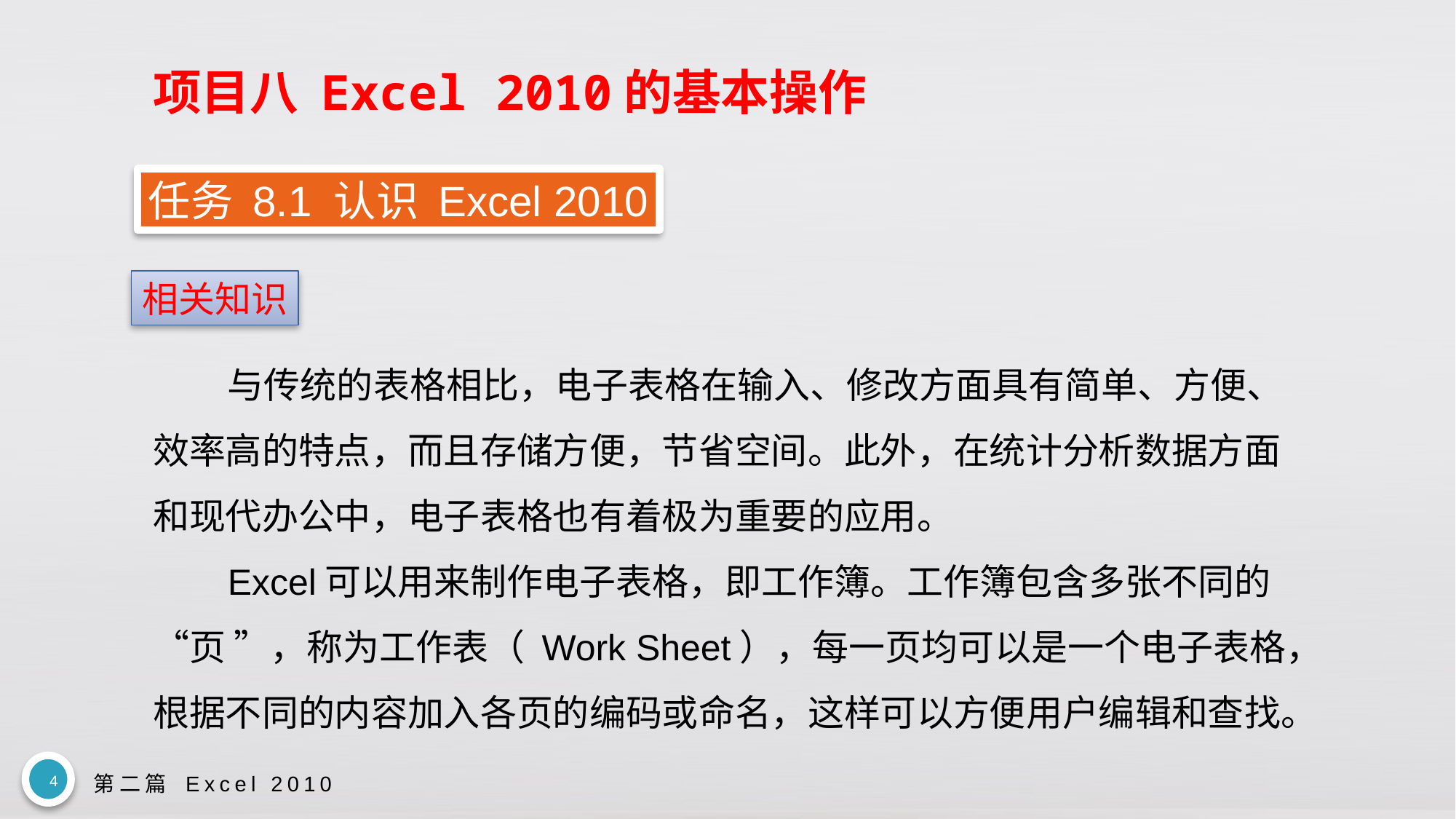

# 项目八 Excel 2010的基本操作
任务 8.1 认识 Excel 2010
相关知识
与传统的表格相比，电子表格在输入、修改方面具有简单、方便、效率高的特点，而且存储方便，节省空间。此外，在统计分析数据方面和现代办公中，电子表格也有着极为重要的应用。
Excel可以用来制作电子表格，即工作簿。工作簿包含多张不同的 “页 ”，称为工作表（ Work Sheet），每一页均可以是一个电子表格，根据不同的内容加入各页的编码或命名，这样可以方便用户编辑和查找。
4